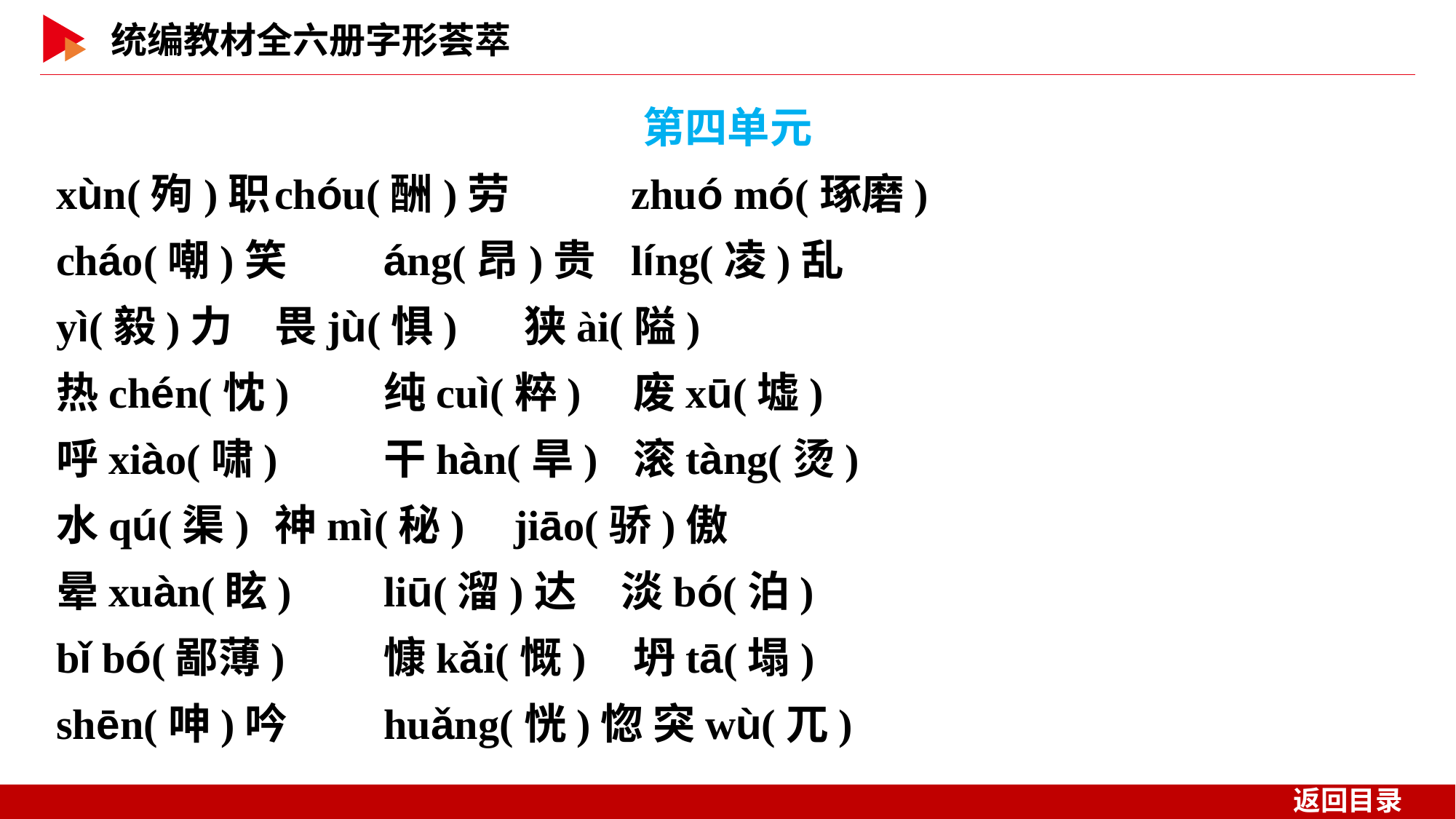

第四单元
xùn(殉)职	chóu(酬)劳	  zhuó mó(琢磨)
cháo(嘲)笑	áng(昂)贵	  líng(凌)乱
yì(毅)力	畏jù(惧)	  狭ài(隘)
热chén(忱)	纯cuì(粹)	  废xū(墟)
呼xiào(啸)	干hàn(旱)	  滚tàng(烫)
水qú(渠)	神mì(秘)	  jiāo(骄)傲
晕xuàn(眩)	liū(溜)达	  淡bó(泊)
bǐ bó(鄙薄)	慷kǎi(慨)	  坍tā(塌)
shēn(呻)吟	huǎng(恍)惚 突wù(兀)